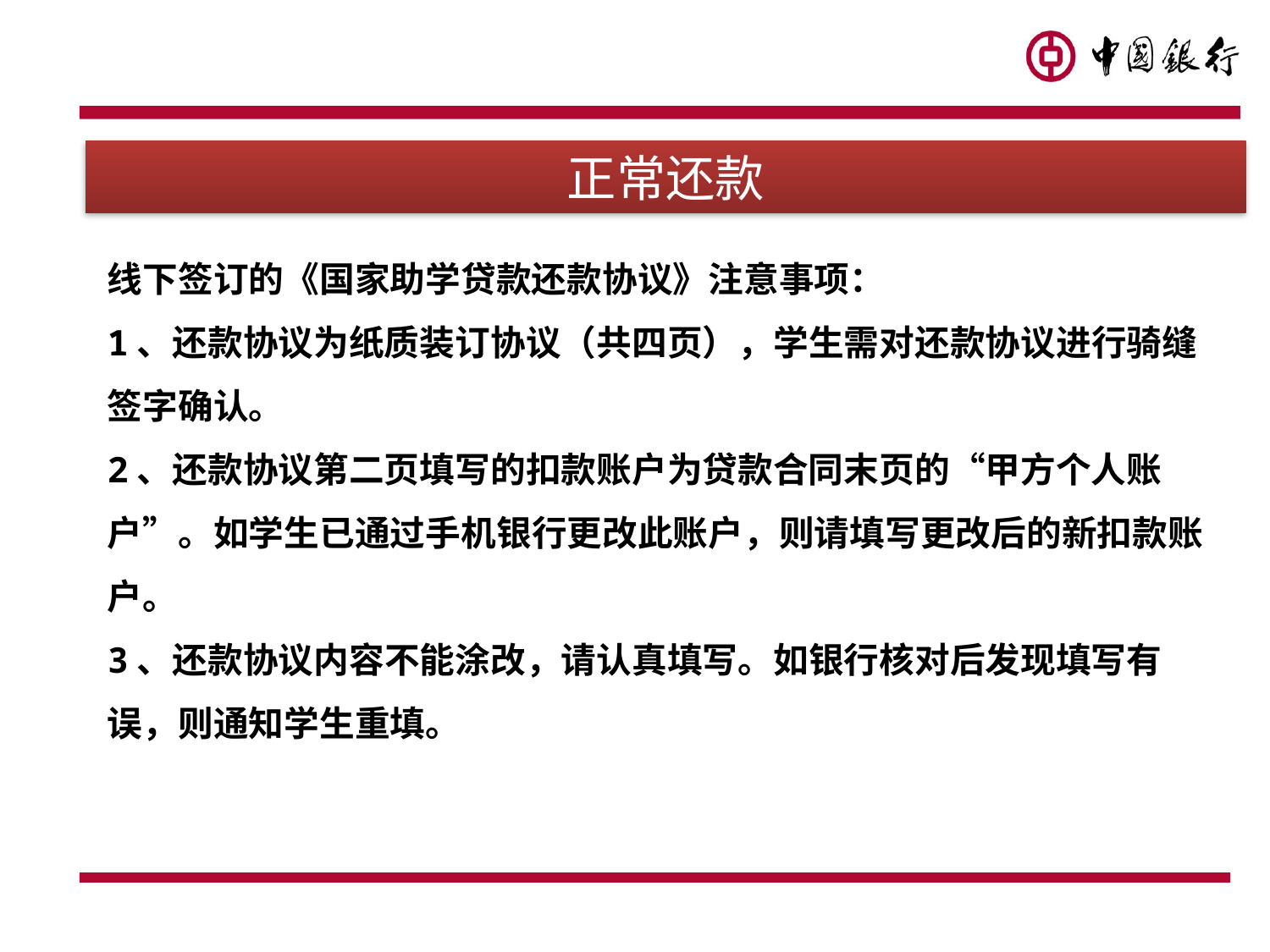

正常还款
# 线下签订的《国家助学贷款还款协议》注意事项： 1、还款协议为纸质装订协议（共四页），学生需对还款协议进行骑缝签字确认。 2、还款协议第二页填写的扣款账户为贷款合同末页的“甲方个人账户”。如学生已通过手机银行更改此账户，则请填写更改后的新扣款账户。 3、还款协议内容不能涂改，请认真填写。如银行核对后发现填写有误，则通知学生重填。